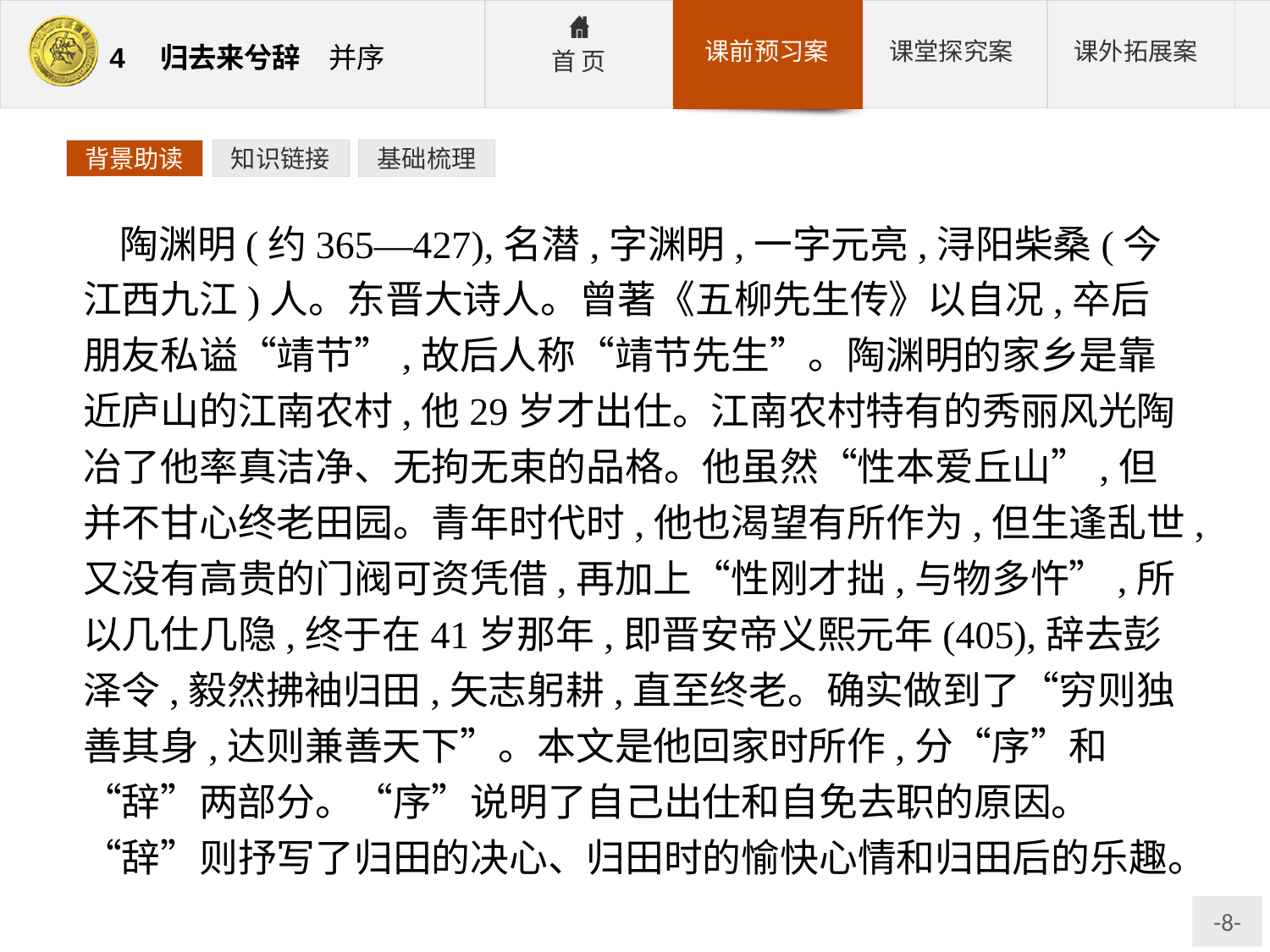

背景助读
知识链接
基础梳理
陶渊明(约365—427),名潜,字渊明,一字元亮,浔阳柴桑(今江西九江)人。东晋大诗人。曾著《五柳先生传》以自况,卒后朋友私谥“靖节”,故后人称“靖节先生”。陶渊明的家乡是靠近庐山的江南农村,他29岁才出仕。江南农村特有的秀丽风光陶冶了他率真洁净、无拘无束的品格。他虽然“性本爱丘山”,但并不甘心终老田园。青年时代时,他也渴望有所作为,但生逢乱世,又没有高贵的门阀可资凭借,再加上“性刚才拙,与物多忤”,所以几仕几隐,终于在41岁那年,即晋安帝义熙元年(405),辞去彭泽令,毅然拂袖归田,矢志躬耕,直至终老。确实做到了“穷则独善其身,达则兼善天下”。本文是他回家时所作,分“序”和“辞”两部分。“序”说明了自己出仕和自免去职的原因。“辞”则抒写了归田的决心、归田时的愉快心情和归田后的乐趣。